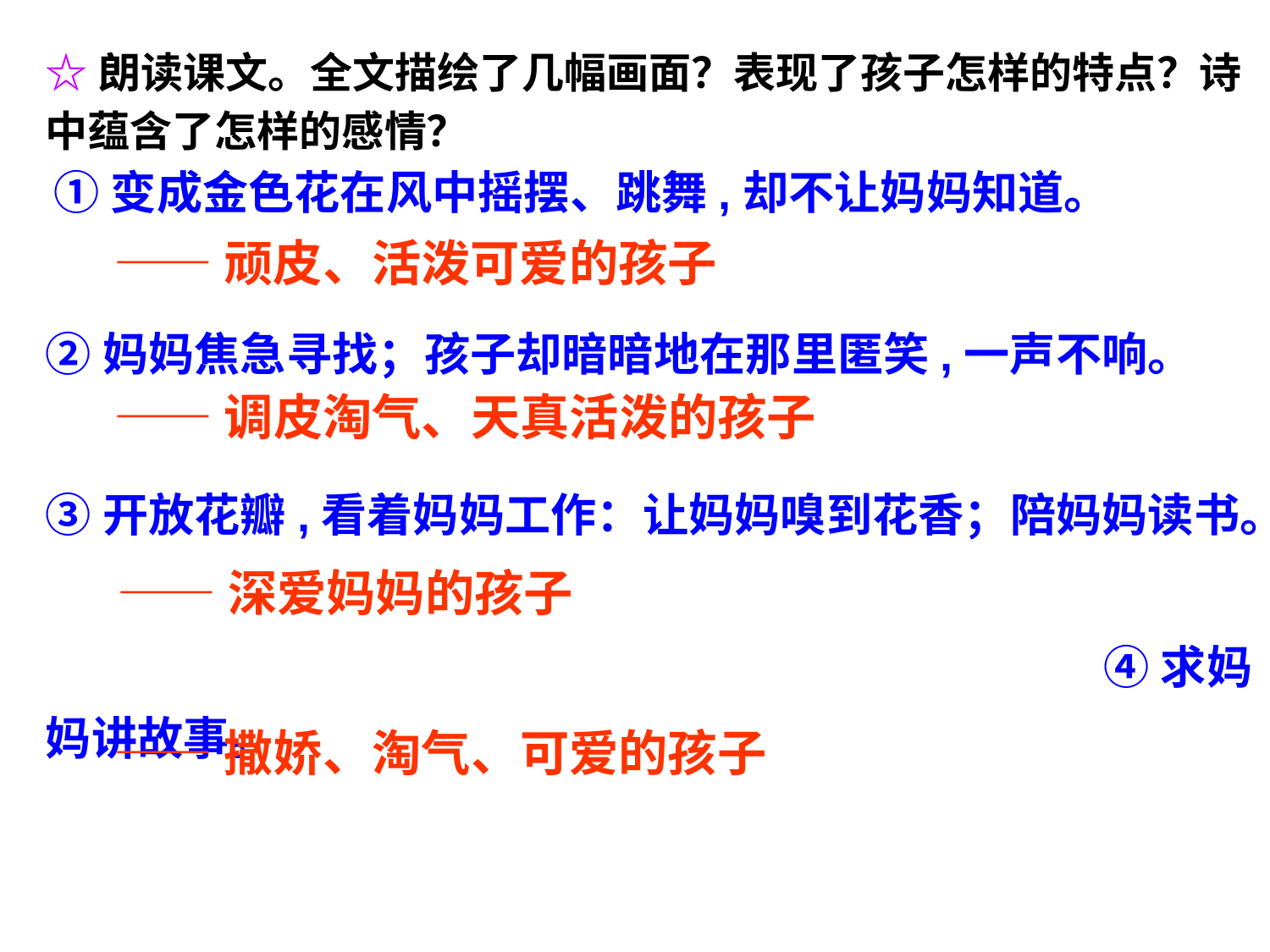

☆朗读课文。全文描绘了几幅画面？表现了孩子怎样的特点？诗中蕴含了怎样的感情？
 ①变成金色花在风中摇摆、跳舞,却不让妈妈知道。

②妈妈焦急寻找；孩子却暗暗地在那里匿笑,一声不响。

③开放花瓣,看着妈妈工作：让妈妈嗅到花香；陪妈妈读书。
                                                                                                      ④求妈妈讲故事。
——顽皮、活泼可爱的孩子
——调皮淘气、天真活泼的孩子
——深爱妈妈的孩子
——撒娇、淘气、可爱的孩子